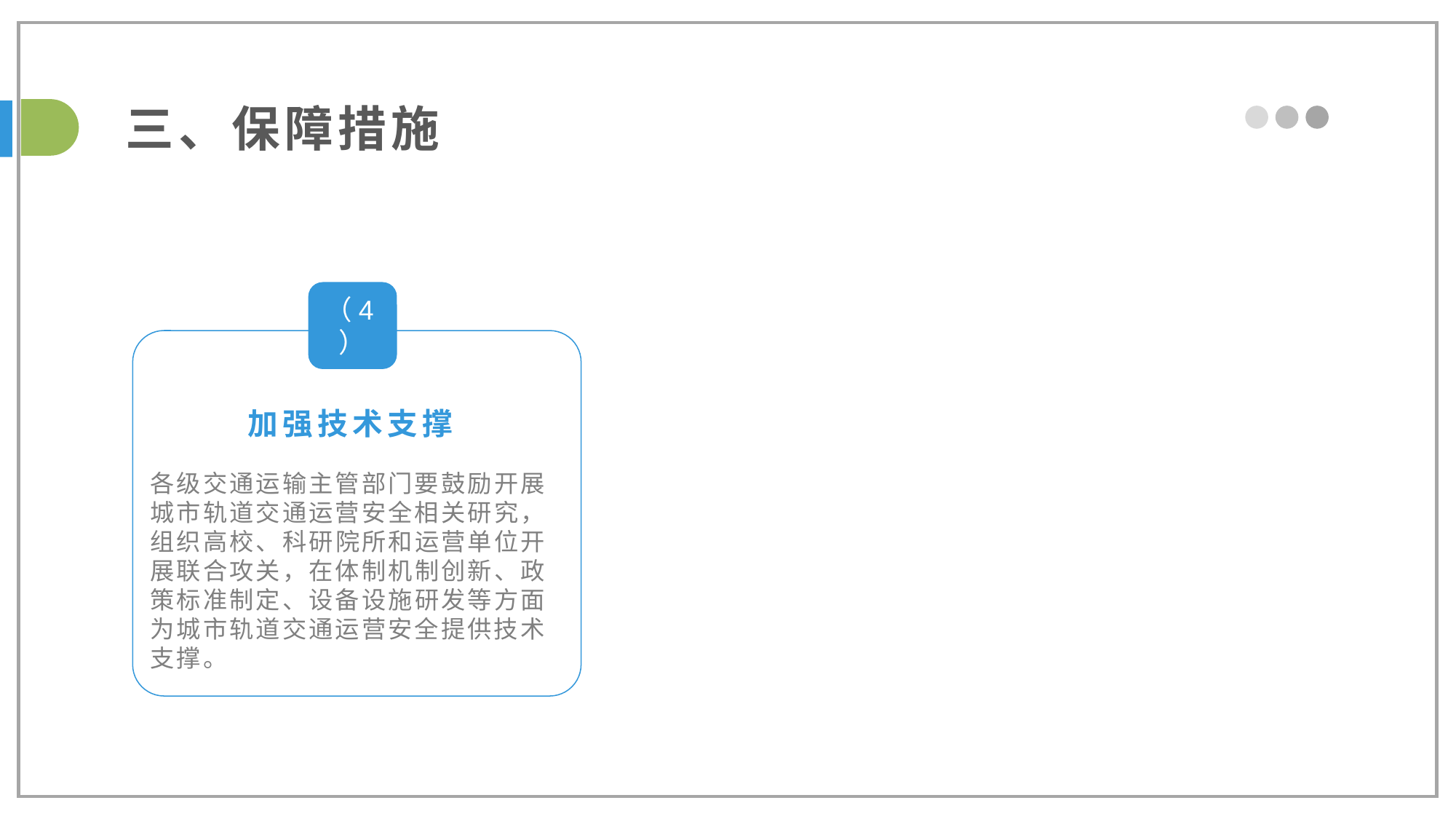

三、保障措施

（4）

加强技术支撑
各级交通运输主管部门要鼓励开展城市轨道交通运营安全相关研究，组织高校、科研院所和运营单位开展联合攻关，在体制机制创新、政策标准制定、设备设施研发等方面为城市轨道交通运营安全提供技术支撑。